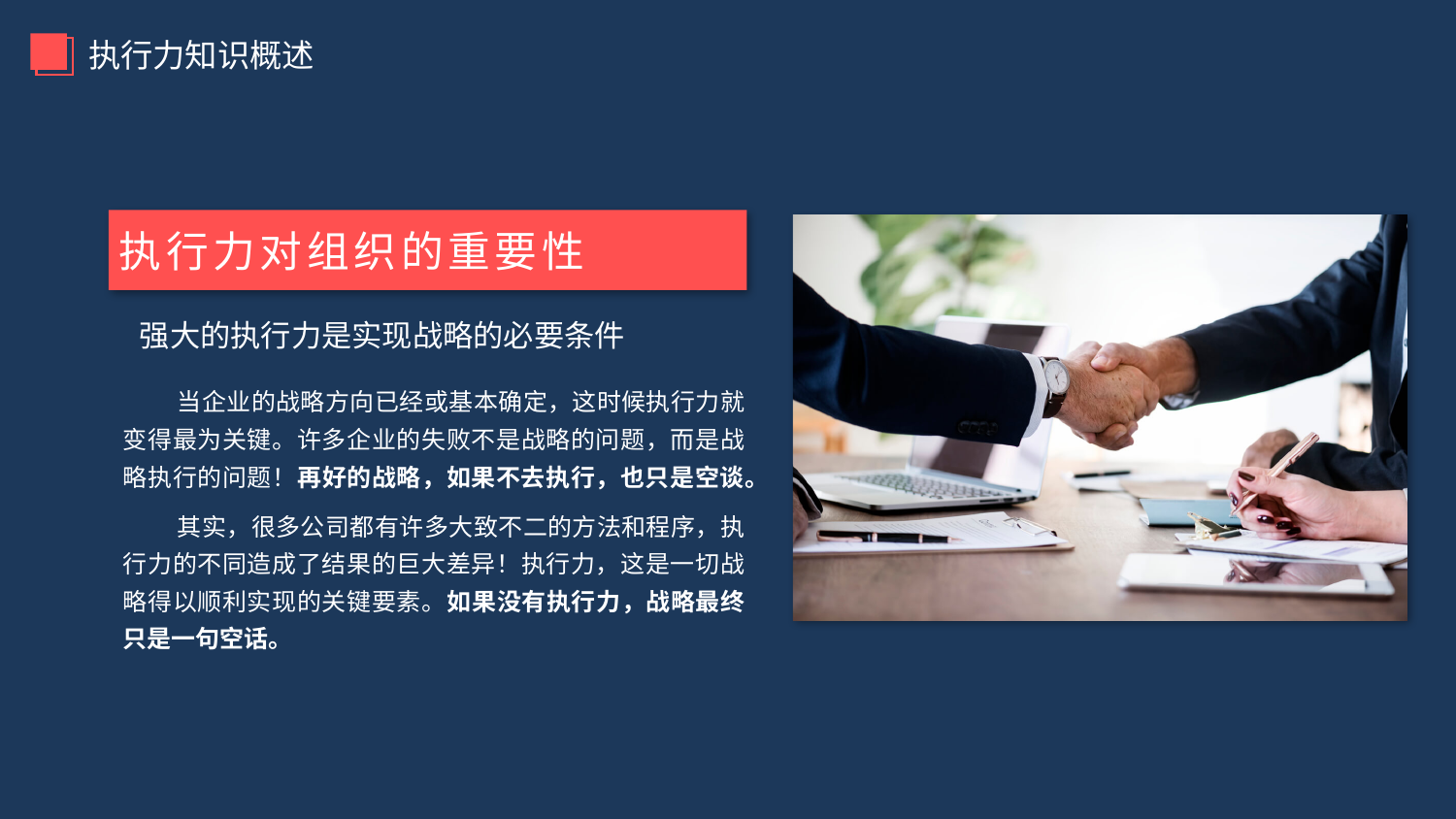

执行力对组织的重要性
强大的执行力是实现战略的必要条件
当企业的战略方向已经或基本确定，这时候执行力就变得最为关键。许多企业的失败不是战略的问题，而是战略执行的问题！再好的战略，如果不去执行，也只是空谈。
其实，很多公司都有许多大致不二的方法和程序，执行力的不同造成了结果的巨大差异！执行力，这是一切战略得以顺利实现的关键要素。如果没有执行力，战略最终只是一句空话。